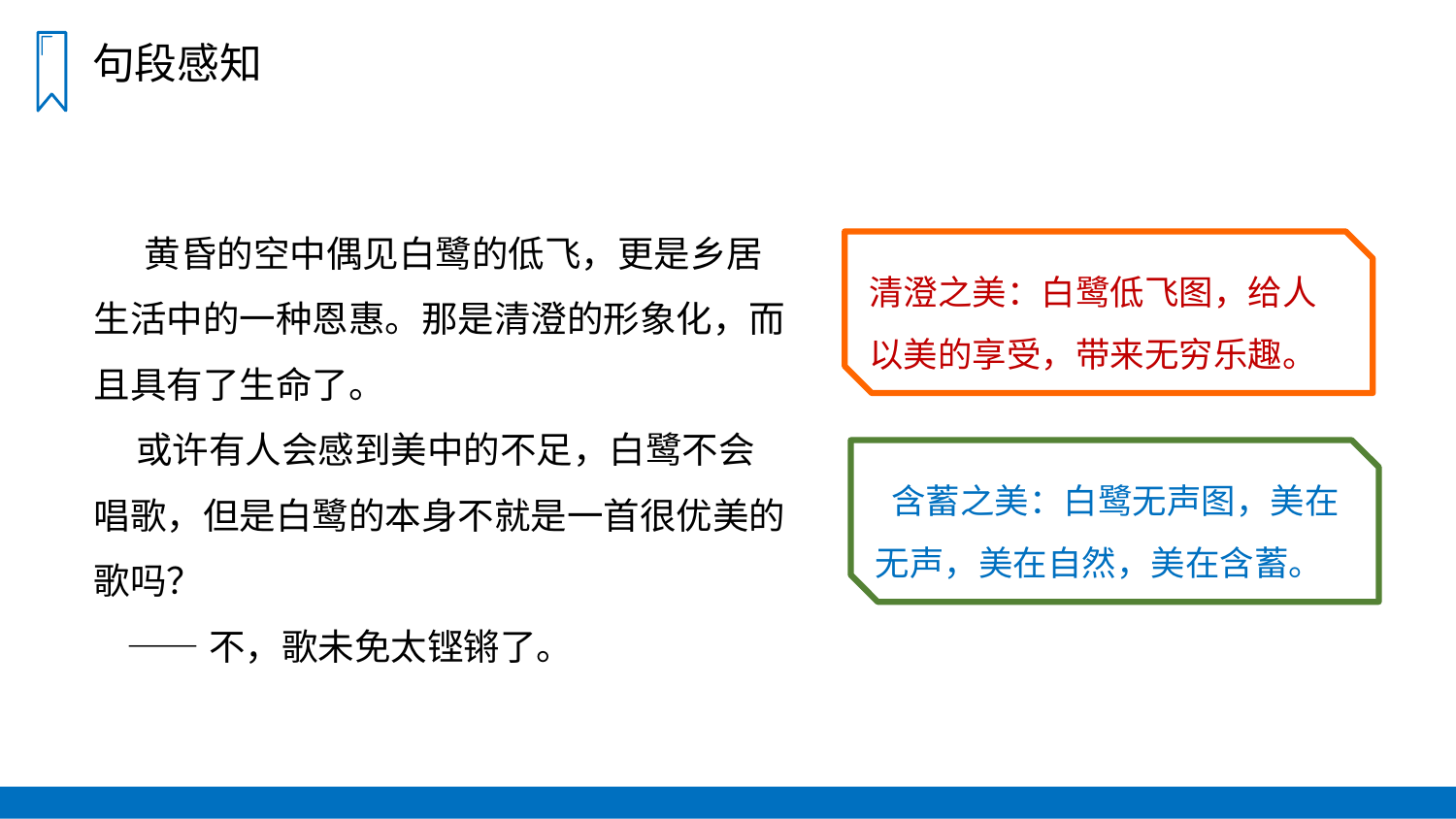

句段感知
     黄昏的空中偶见白鹭的低飞，更是乡居生活中的一种恩惠。那是清澄的形象化，而且具有了生命了。
    或许有人会感到美中的不足，白鹭不会唱歌，但是白鹭的本身不就是一首很优美的歌吗？
    ——不，歌未免太铿锵了。
清澄之美：白鹭低飞图，给人以美的享受，带来无穷乐趣。
 含蓄之美：白鹭无声图，美在无声，美在自然，美在含蓄。